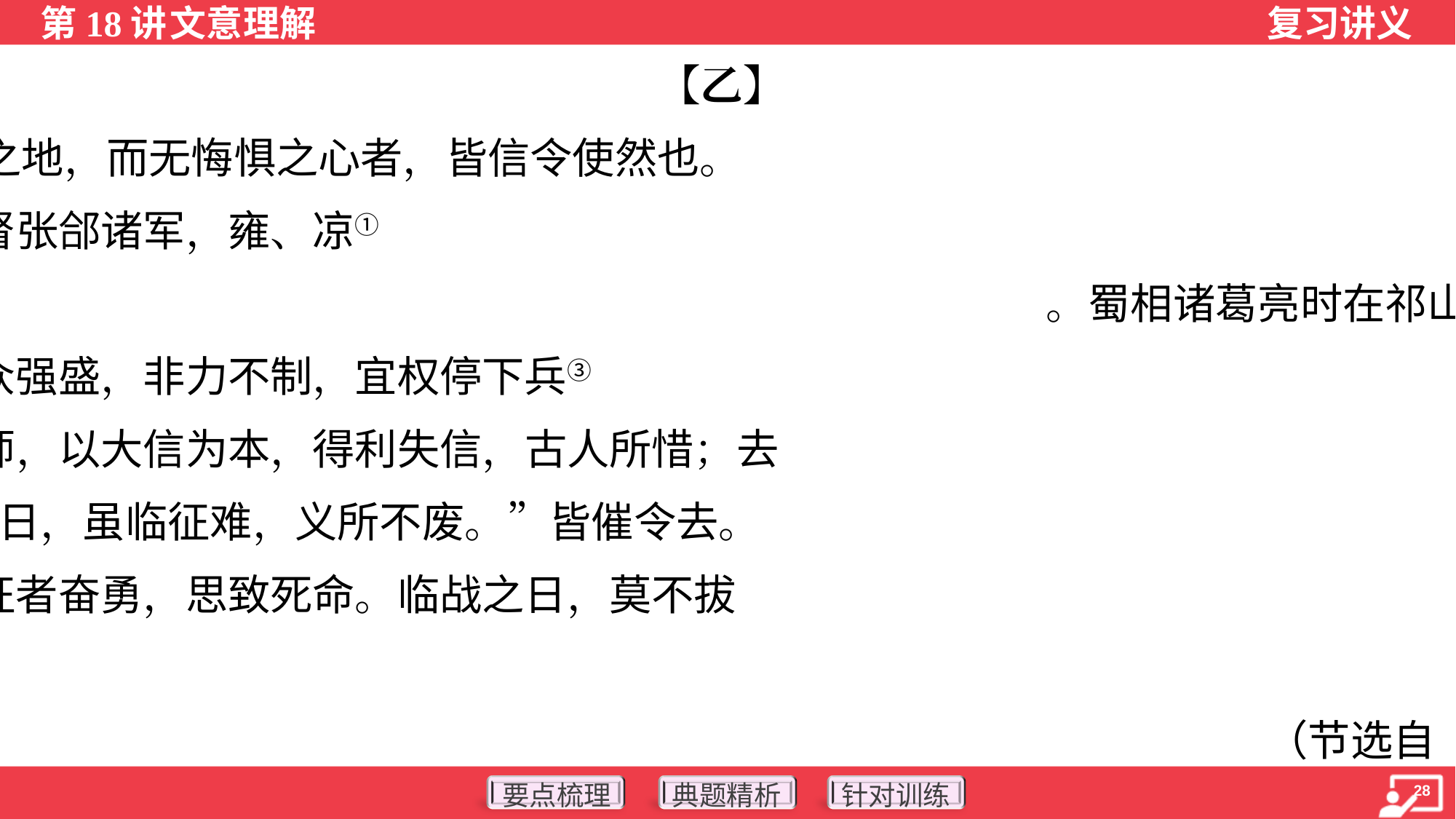

【乙】
    凡与敌战，士卒蹈万死一生之地，而无悔惧之心者，皆信令使然也。
三国魏明帝自征蜀，遣司马懿督张郃诸军，雍、凉① 劲卒二十万，潜军
密进，窥向剑阁② 。蜀相诸葛亮时在祁山，旌旗利器，守在险要。会兵
交换，在者八万。参佐咸以贼众强盛，非力不制，宜权停下兵③ 一月，
以并声势。亮曰：“吾统武行师，以大信为本，得利失信，古人所惜；去
者束装以待期，妻子鹄立④而计日，虽临征难，义所不废。”皆催令去。
于是，去者皆悦，愿留一战；征者奋勇，思致死命。临战之日，莫不拔
剑争先一战大克信之由也。
（节选自《百战奇略·信战》，有删改）